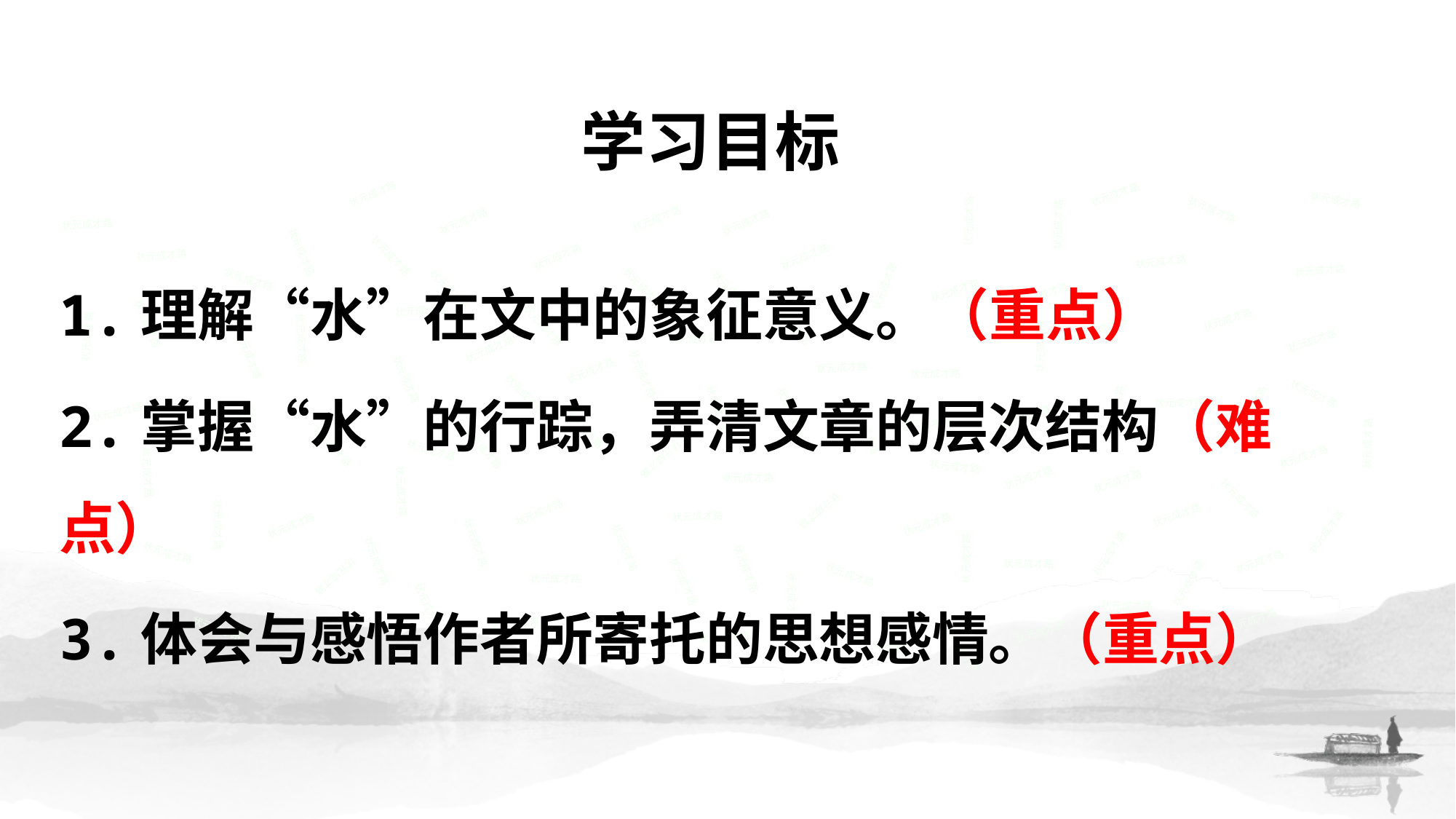

学习目标
状元成才路
状元成才路
状元成才路
状元成才路
状元成才路
状元成才路
状元成才路
状元成才路
状元成才路
状元成才路
1.理解“水”在文中的象征意义。（重点）
2.掌握“水”的行踪，弄清文章的层次结构（难点）
3.体会与感悟作者所寄托的思想感情。（重点）
状元成才路
状元成才路
状元成才路
状元成才路
状元成才路
状元成才路
状元成才路
状元成才路
状元成才路
状元成才路
状元成才路
状元成才路
状元成才路
状元成才路
状元成才路
状元成才路
状元成才路
状元成才路
状元成才路
状元成才路
状元成才路
状元成才路
状元成才路
状元成才路
状元成才路
状元成才路
状元成才路
状元成才路
状元成才路
状元成才路
状元成才路
状元成才路
状元成才路
状元成才路
状元成才路
状元成才路
状元成才路
状元成才路
状元成才路
状元成才路
状元成才路
状元成才路
状元成才路
状元成才路
状元成才路
状元成才路
状元成才路
状元成才路
状元成才路
状元成才路
状元成才路
状元成才路
状元成才路
状元成才路
状元成才路
状元成才路
状元成才路
状元成才路
状元成才路
状元成才路
状元成才路
状元成才路
状元成才路
状元成才路
状元成才路
状元成才路
状元成才路
状元成才路
状元成才路
状元成才路
状元成才路
状元成才路
状元成才路
状元成才路
状元成才路
状元成才路
状元成才路
状元成才路
状元成才路
状元成才路
状元成才路
状元成才路
状元成才路
状元成才路
状元成才路
状元成才路
状元成才路
状元成才路
状元成才路
状元成才路